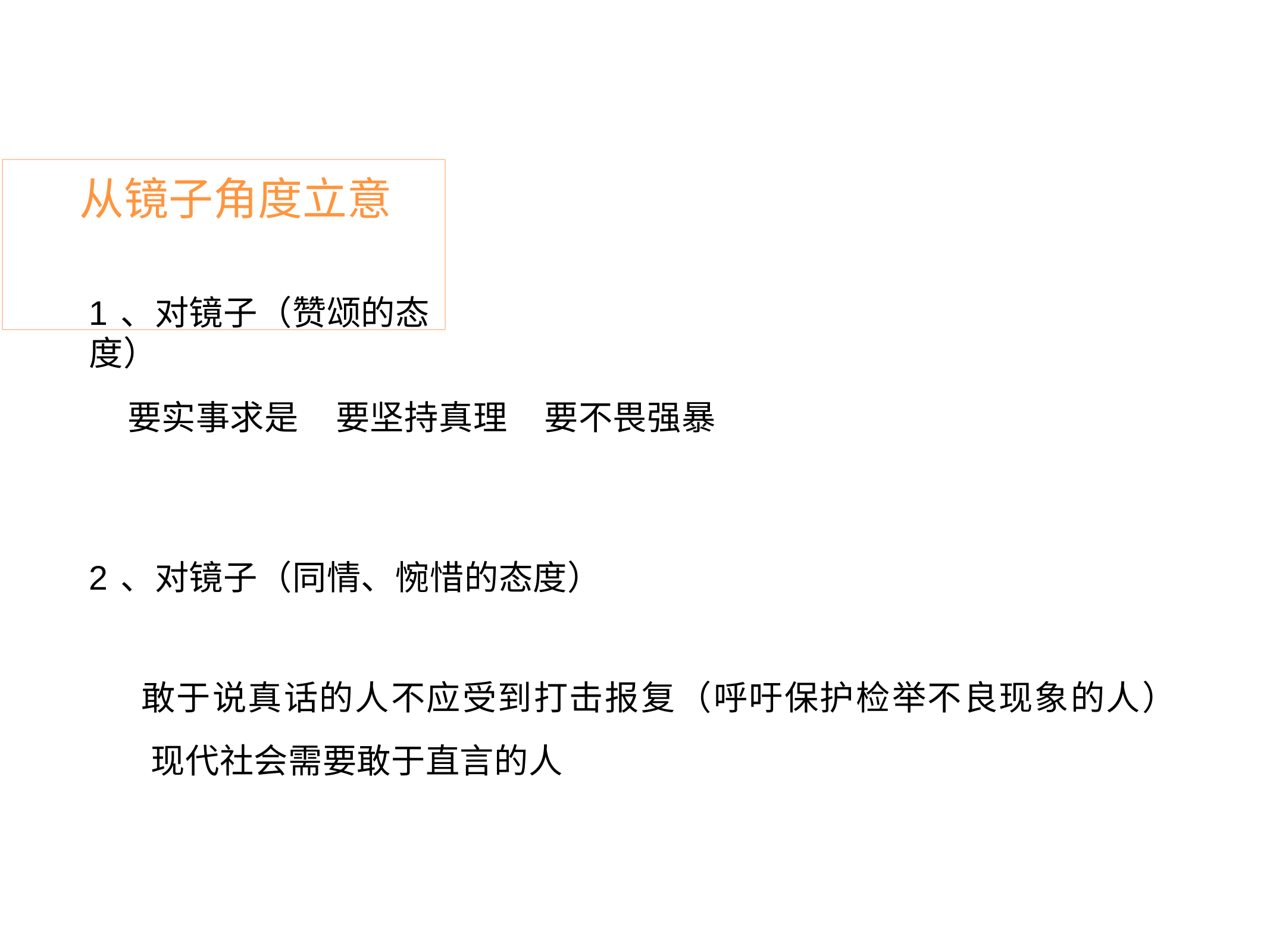

# 从镜子角度立意
1、对镜子（赞颂的态度）
要实事求是
要坚持真理
要不畏强暴
2、对镜子（同情、惋惜的态度）

敢于说真话的人不应受到打击报复（呼吁保护检举不良现象的人）  现代社会需要敢于直言的人